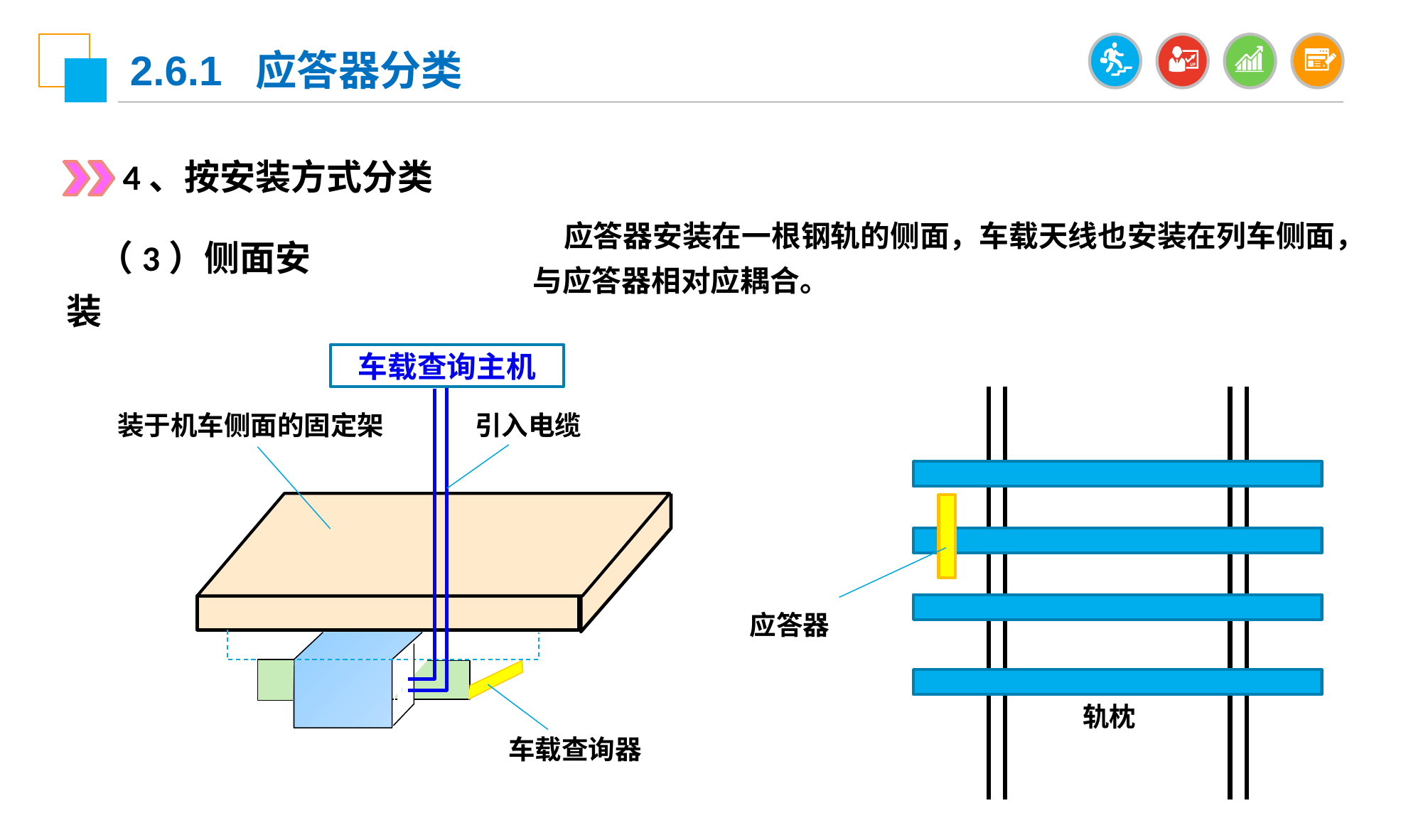

2.6.1  应答器分类
4、按安装方式分类

应答器安装在一根钢轨的侧面，车载天线也安装在列车侧面，与应答器相对应耦合。
（3）侧面安装
车载查询主机

装于机车侧面的固定架
引入电缆

应答器

轨枕
车载查询器